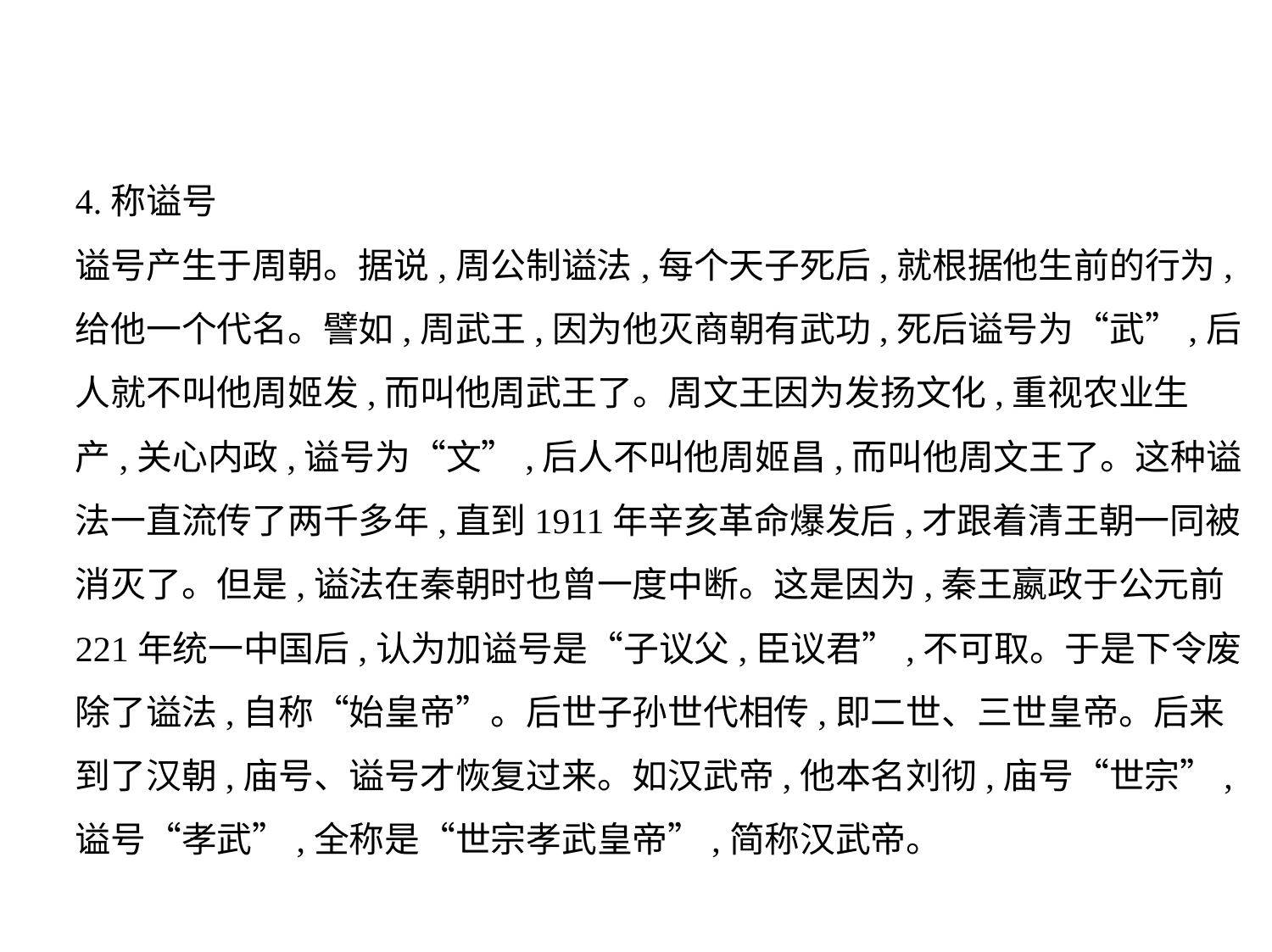

4.称谥号
谥号产生于周朝。据说,周公制谥法,每个天子死后,就根据他生前的行为,
给他一个代名。譬如,周武王,因为他灭商朝有武功,死后谥号为“武”,后
人就不叫他周姬发,而叫他周武王了。周文王因为发扬文化,重视农业生
产,关心内政,谥号为“文”,后人不叫他周姬昌,而叫他周文王了。这种谥
法一直流传了两千多年,直到1911年辛亥革命爆发后,才跟着清王朝一同被
消灭了。但是,谥法在秦朝时也曾一度中断。这是因为,秦王嬴政于公元前
221年统一中国后,认为加谥号是“子议父,臣议君”,不可取。于是下令废
除了谥法,自称“始皇帝”。后世子孙世代相传,即二世、三世皇帝。后来
到了汉朝,庙号、谥号才恢复过来。如汉武帝,他本名刘彻,庙号“世宗”,
谥号“孝武”,全称是“世宗孝武皇帝”,简称汉武帝。